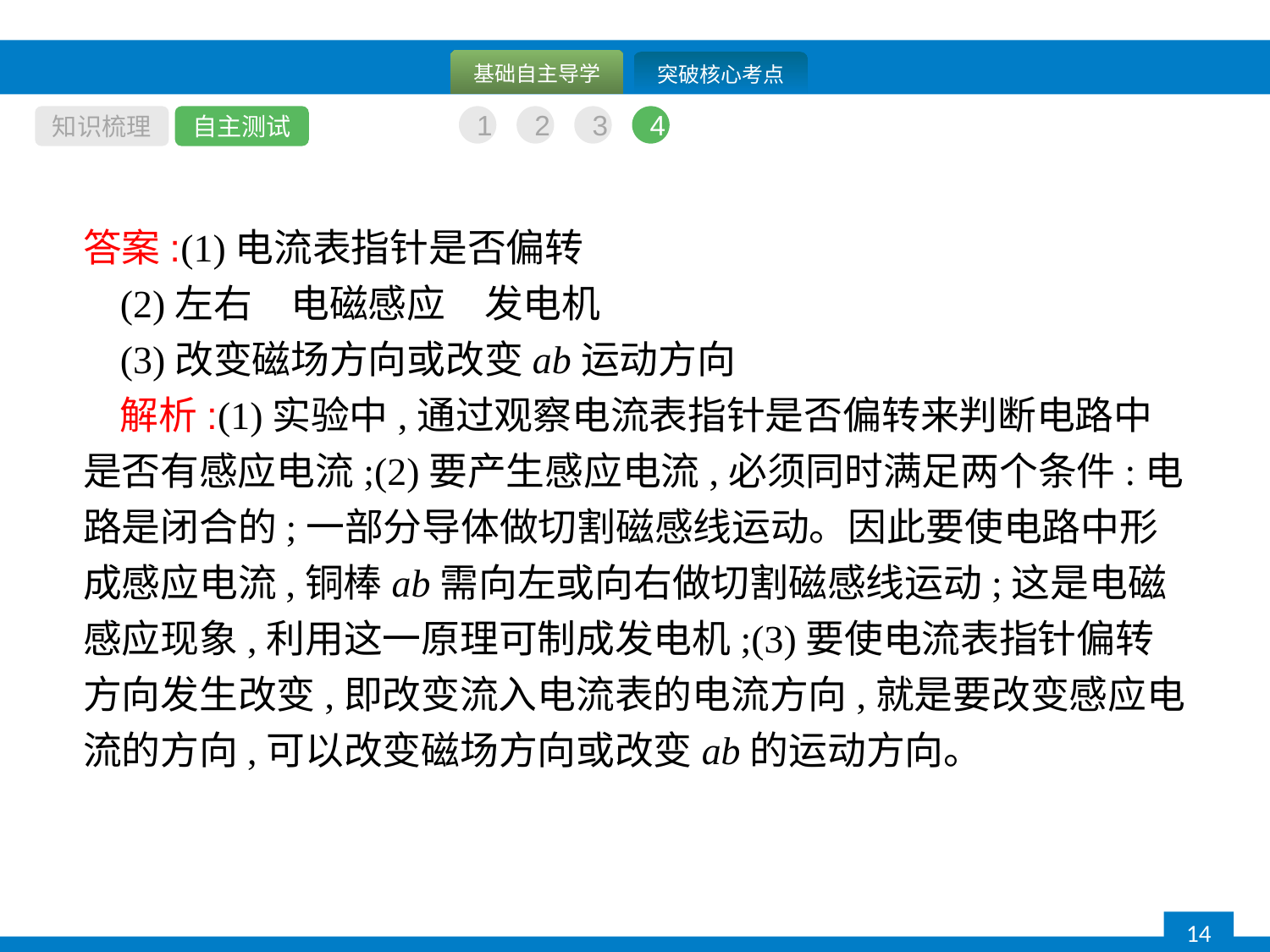

知识梳理
自主测试
1
2
3
4
答案:(1)电流表指针是否偏转
(2)左右　电磁感应　发电机
(3)改变磁场方向或改变ab运动方向
解析:(1)实验中,通过观察电流表指针是否偏转来判断电路中是否有感应电流;(2)要产生感应电流,必须同时满足两个条件:电路是闭合的;一部分导体做切割磁感线运动。因此要使电路中形成感应电流,铜棒ab需向左或向右做切割磁感线运动;这是电磁感应现象,利用这一原理可制成发电机;(3)要使电流表指针偏转方向发生改变,即改变流入电流表的电流方向,就是要改变感应电流的方向,可以改变磁场方向或改变ab的运动方向。